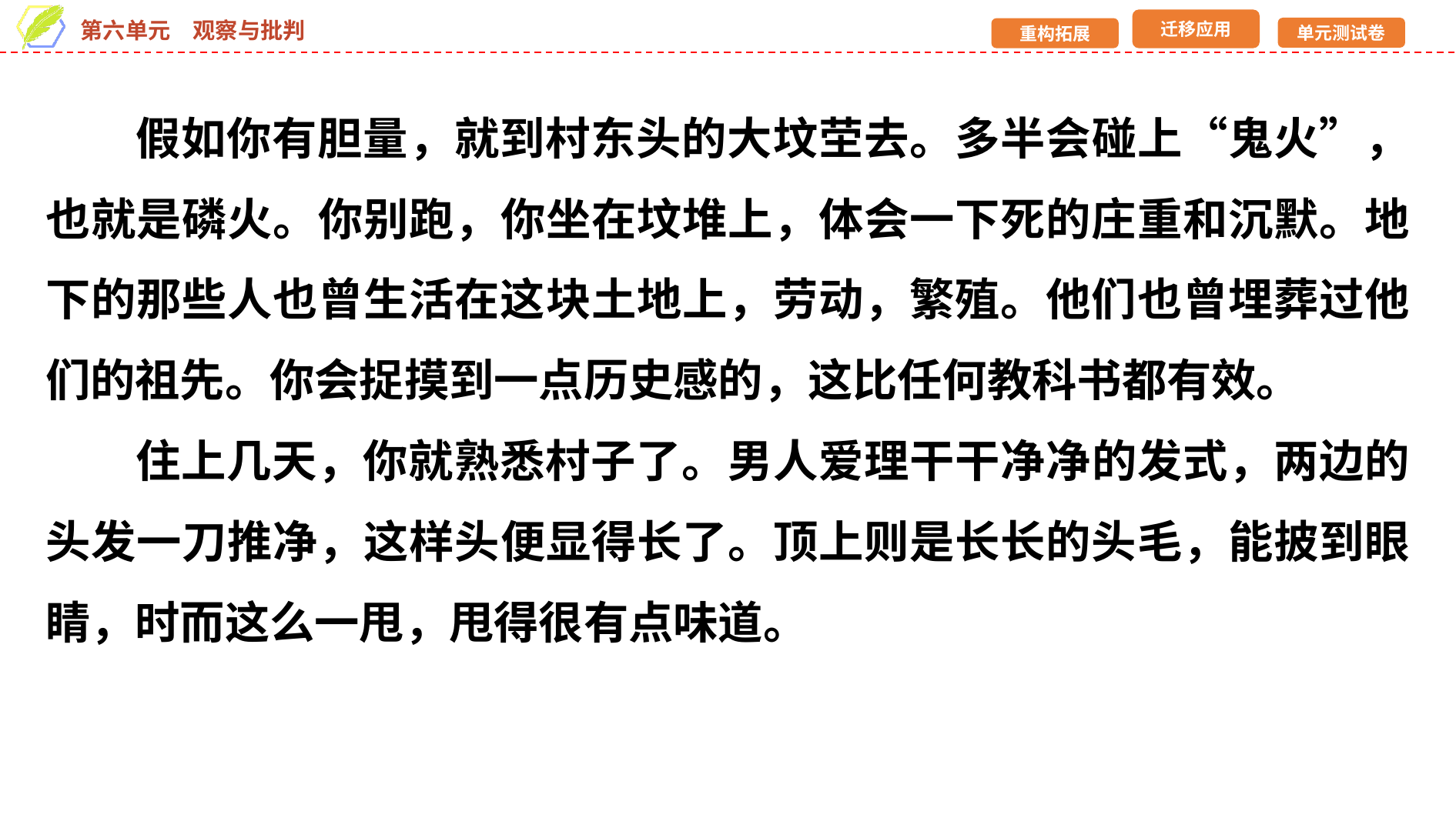

假如你有胆量，就到村东头的大坟茔去。多半会碰上“鬼火”，也就是磷火。你别跑，你坐在坟堆上，体会一下死的庄重和沉默。地下的那些人也曾生活在这块土地上，劳动，繁殖。他们也曾埋葬过他们的祖先。你会捉摸到一点历史感的，这比任何教科书都有效。
住上几天，你就熟悉村子了。男人爱理干干净净的发式，两边的头发一刀推净，这样头便显得长了。顶上则是长长的头毛，能披到眼睛，时而这么一甩，甩得很有点味道。